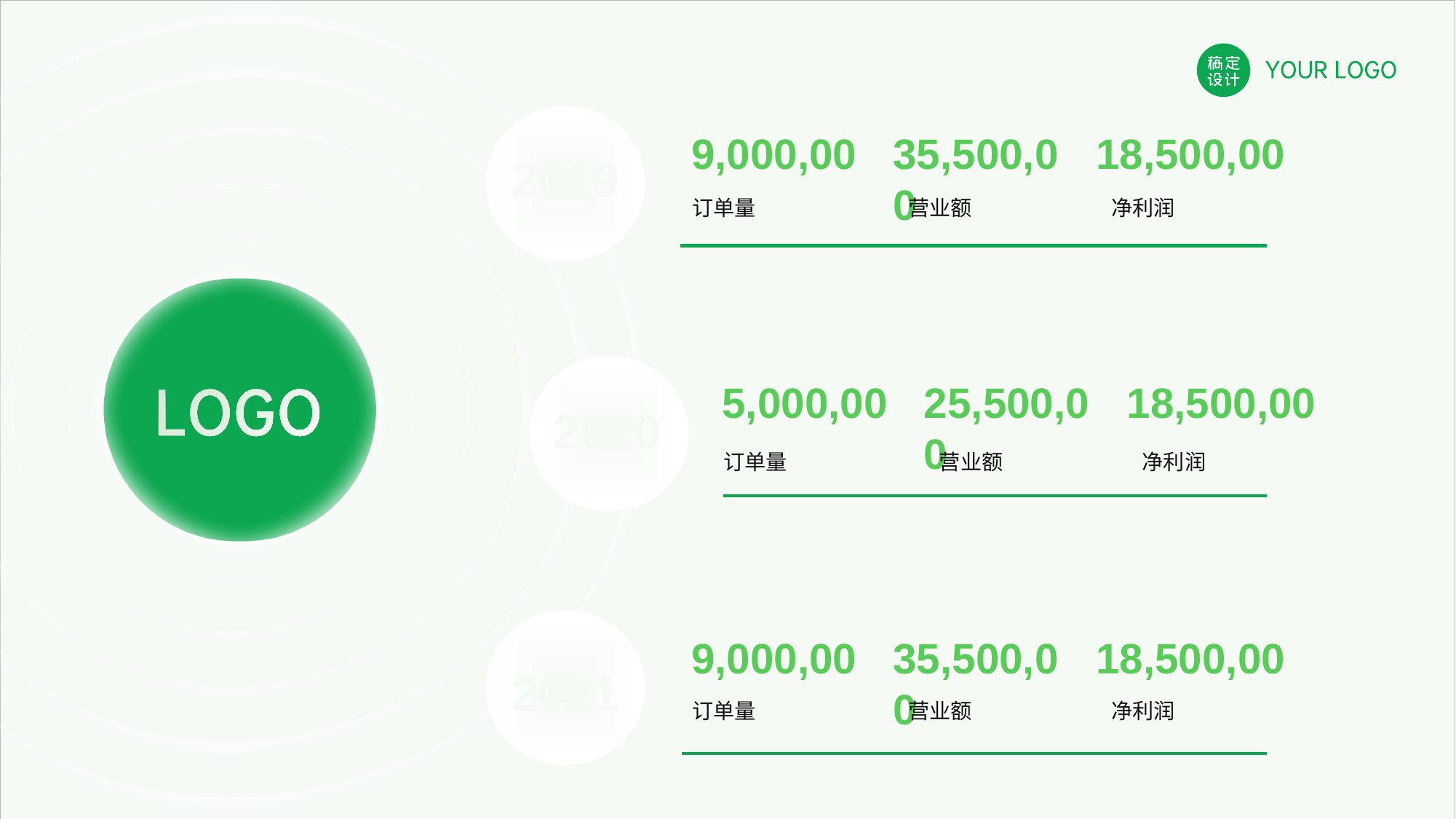

2019

9,000,00
35,500,00
18,500,00
订单量
营业额
净利润

2020
5,000,00
25,500,00
18,500,00
订单量
营业额
净利润

2021
9,000,00
35,500,00
18,500,00
订单量
营业额
净利润